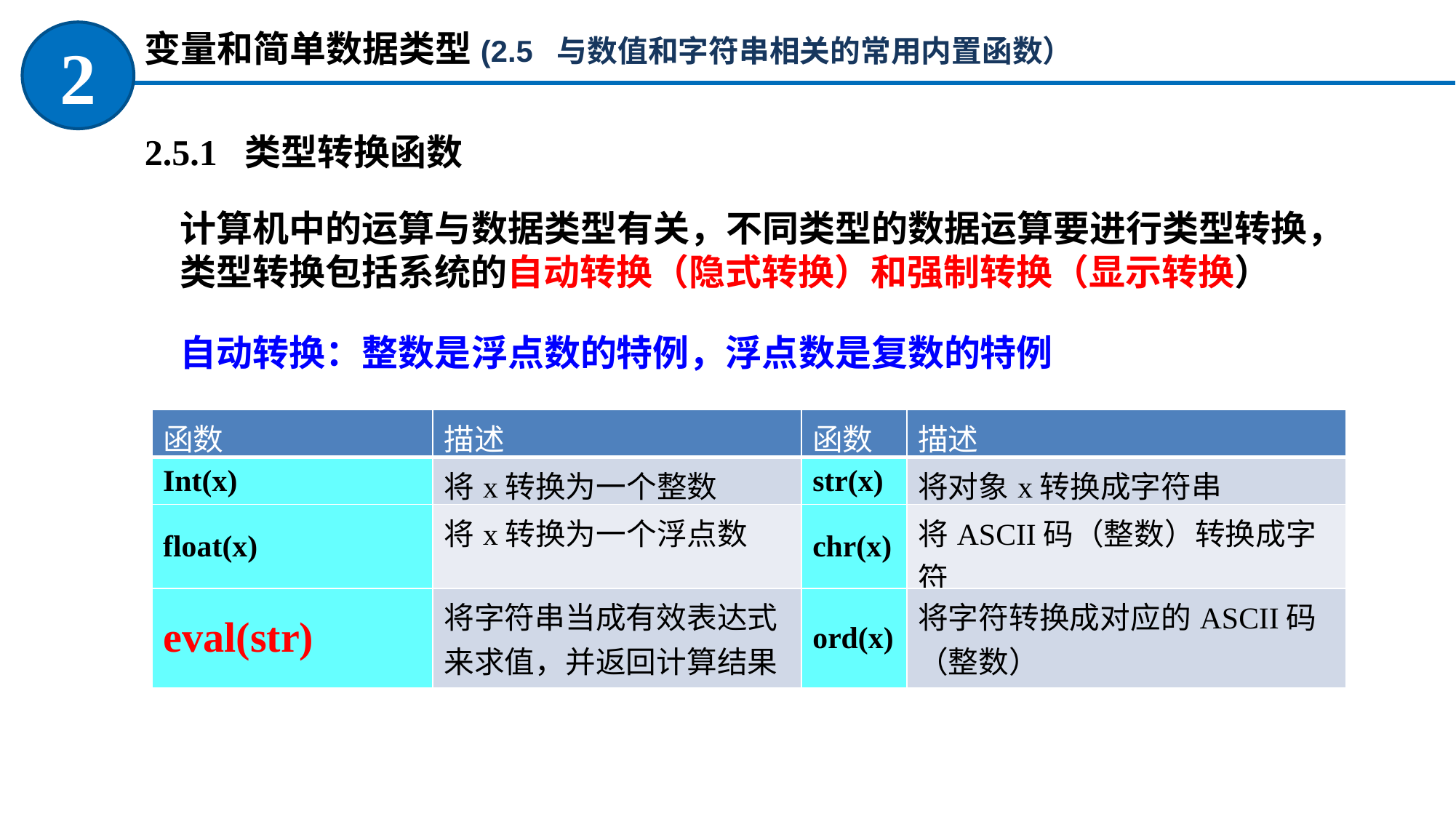

变量和简单数据类型(2.5  与数值和字符串相关的常用内置函数）
2
2.5.1  类型转换函数
计算机中的运算与数据类型有关，不同类型的数据运算要进行类型转换，类型转换包括系统的自动转换（隐式转换）和强制转换（显示转换）
自动转换：整数是浮点数的特例，浮点数是复数的特例
| 函数 | 描述 | 函数 | 描述 |
| --- | --- | --- | --- |
| Int(x) | 将x转换为一个整数 | str(x) | 将对象x转换成字符串 |
| float(x) | 将x转换为一个浮点数 | chr(x) | 将ASCII码（整数）转换成字符 |
| eval(str) | 将字符串当成有效表达式来求值，并返回计算结果 | ord(x) | 将字符转换成对应的ASCII码（整数） |